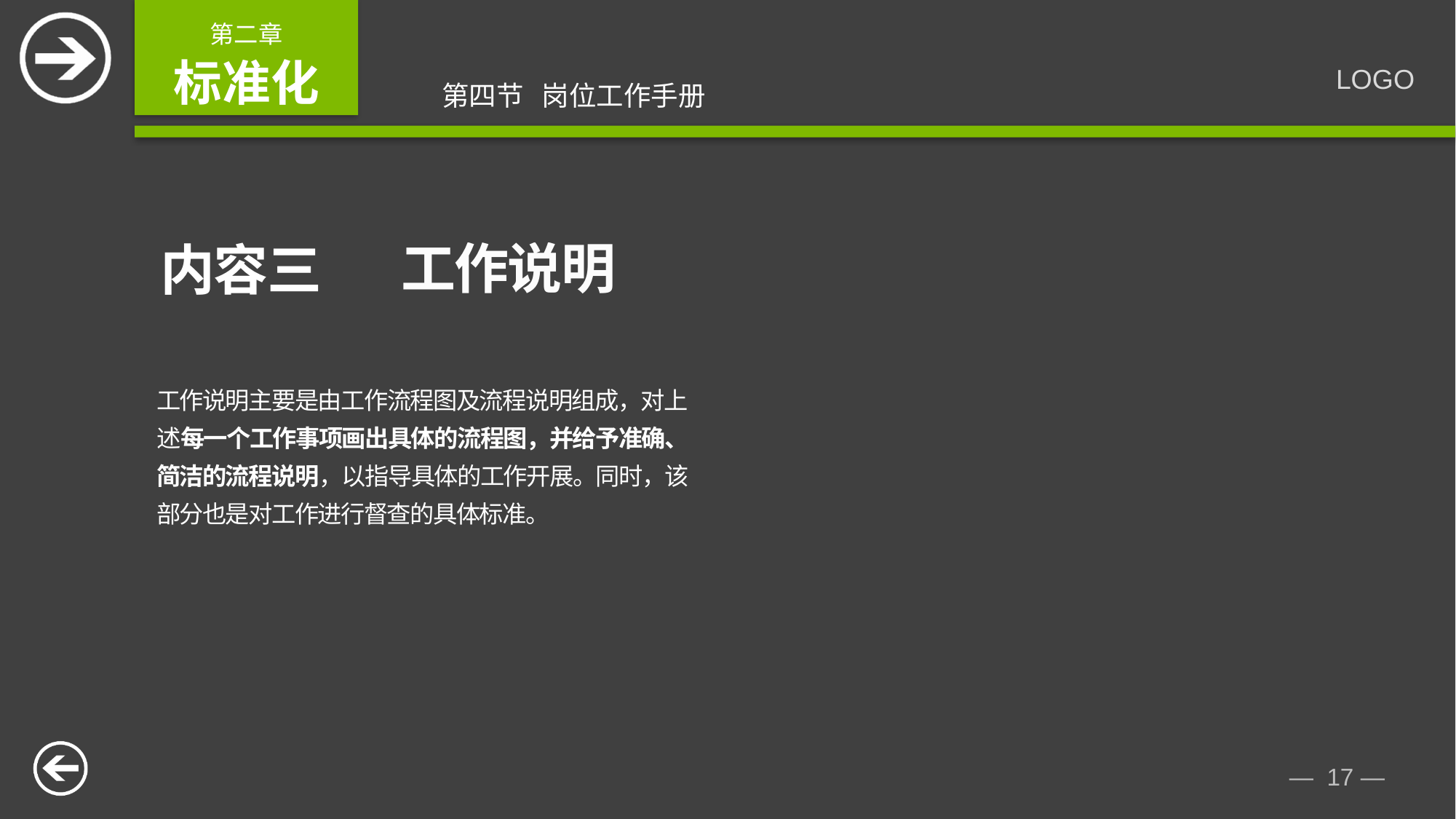

工作说明
内容三
工作说明主要是由工作流程图及流程说明组成，对上述每一个工作事项画出具体的流程图，并给予准确、简洁的流程说明，以指导具体的工作开展。同时，该部分也是对工作进行督查的具体标准。